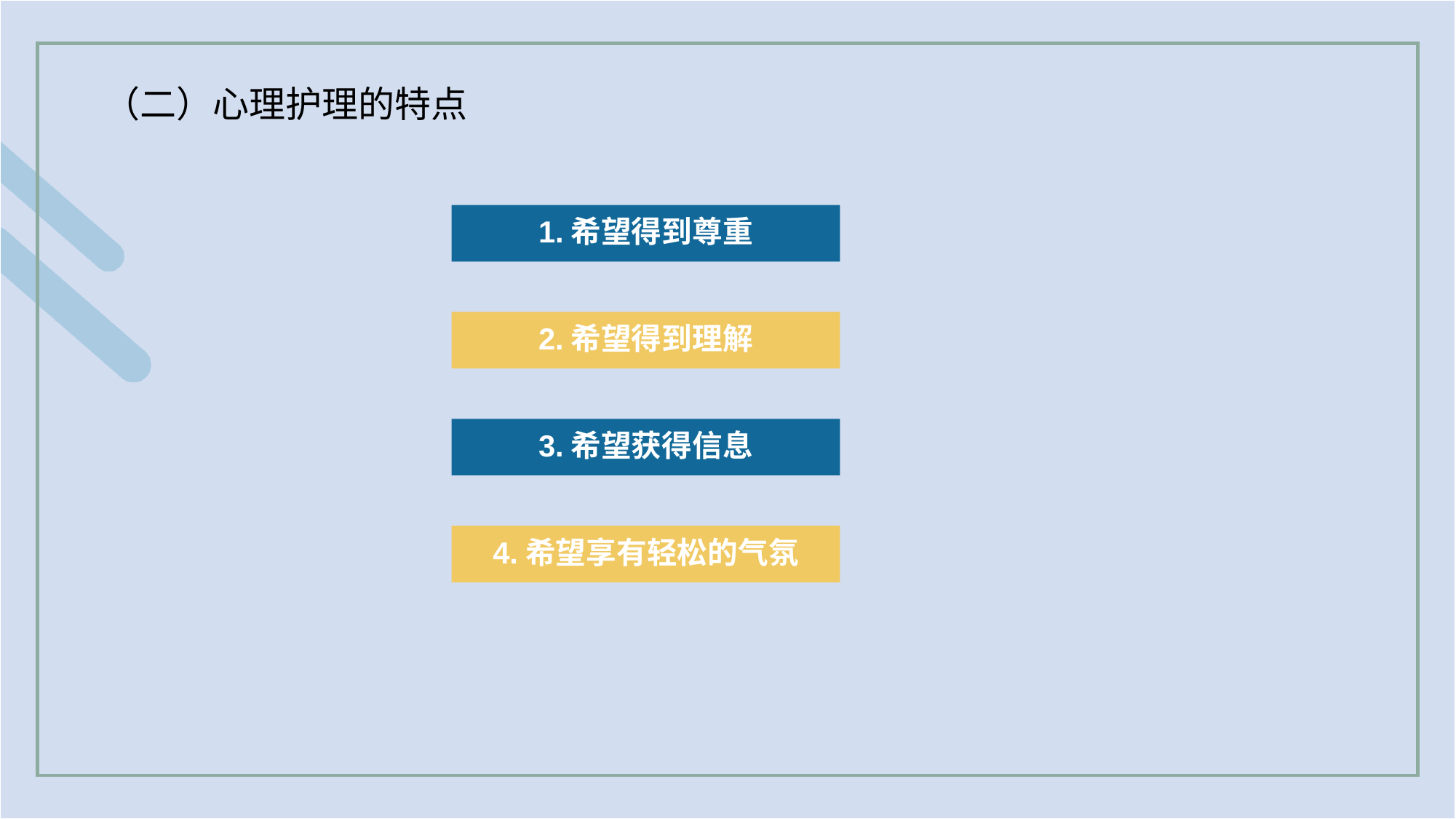

（二）心理护理的特点
1.希望得到尊重
2.希望得到理解
3.希望获得信息
4.希望享有轻松的气氛